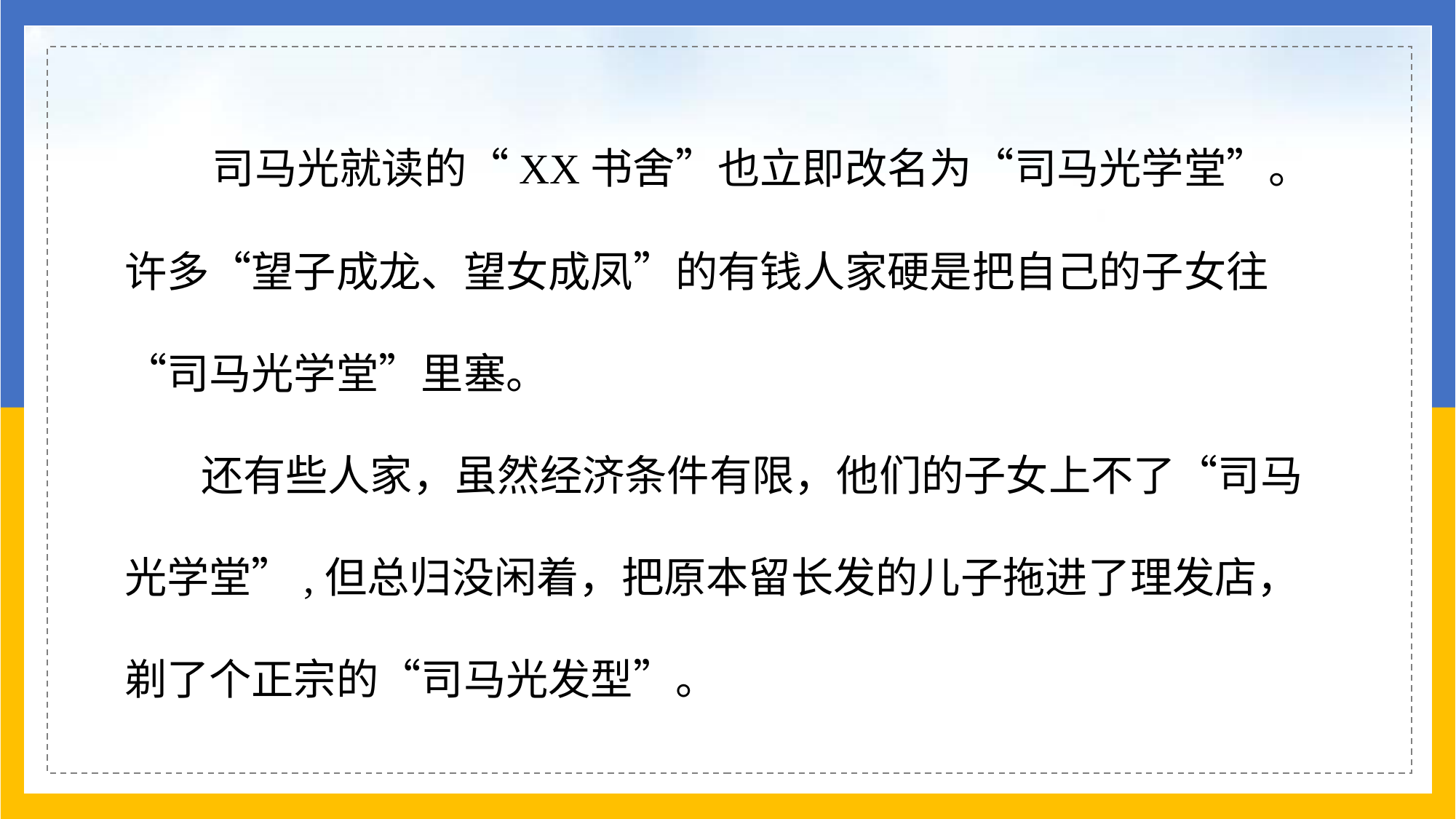

司马光就读的“XX书舍”也立即改名为“司马光学堂”。许多“望子成龙、望女成凤”的有钱人家硬是把自己的子女往“司马光学堂”里塞。
       还有些人家，虽然经济条件有限，他们的子女上不了“司马光学堂”,但总归没闲着，把原本留长发的儿子拖进了理发店，剃了个正宗的“司马光发型”。